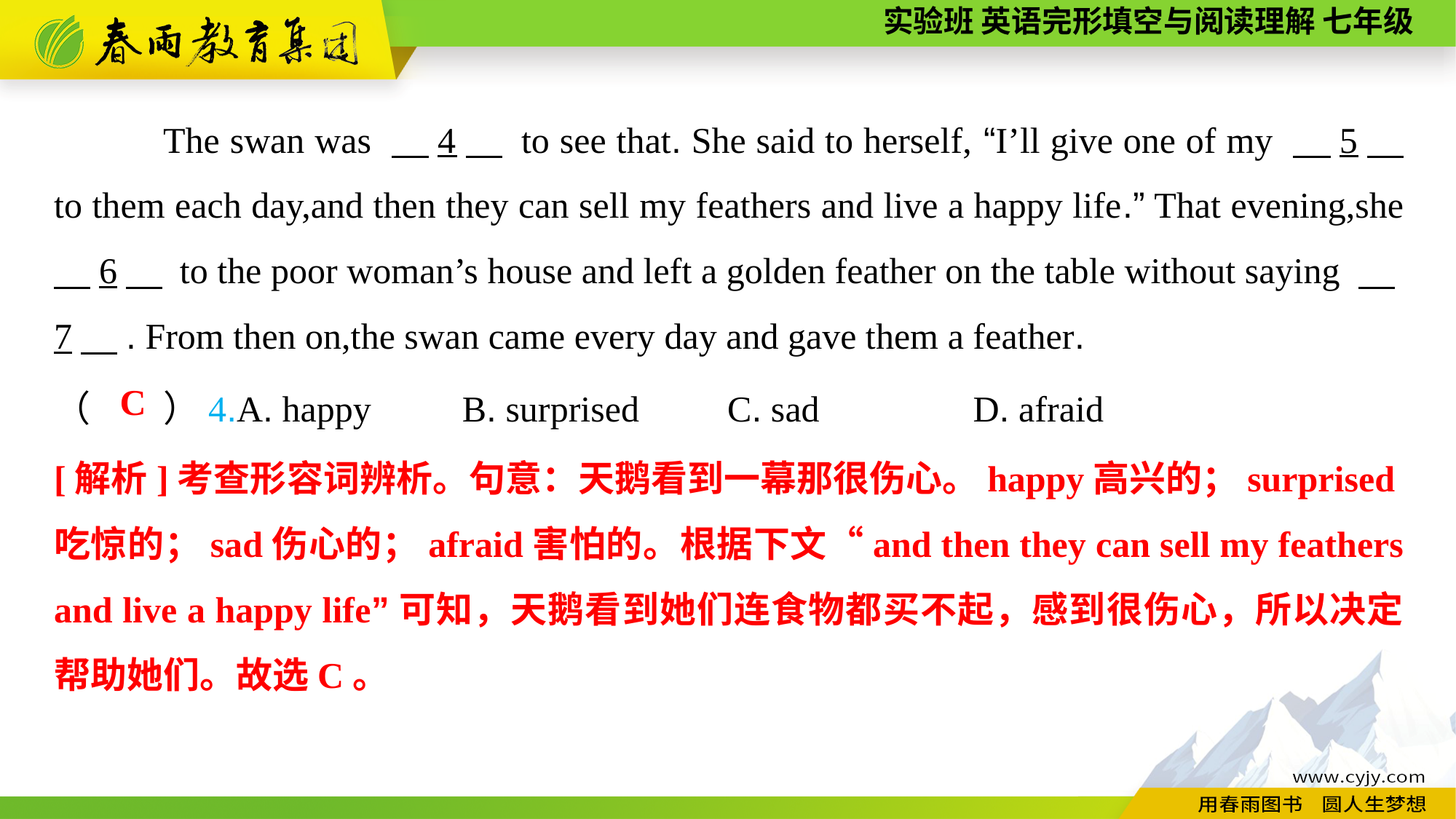

The swan was 　4　 to see that. She said to herself, “I’ll give one of my 　5　 to them each day,and then they can sell my feathers and live a happy life.” That evening,she 　6　 to the poor woman’s house and left a golden feather on the table without saying 　7　. From then on,the swan came every day and gave them a feather.
（　　）4.A. happy          B. surprised	  C. sad	     D. afraid
C
[解析]考查形容词辨析。句意：天鹅看到一幕那很伤心。happy高兴的；surprised吃惊的；sad伤心的；afraid害怕的。根据下文“and then they can sell my feathers and live a happy life”可知，天鹅看到她们连食物都买不起，感到很伤心，所以决定帮助她们。故选C。